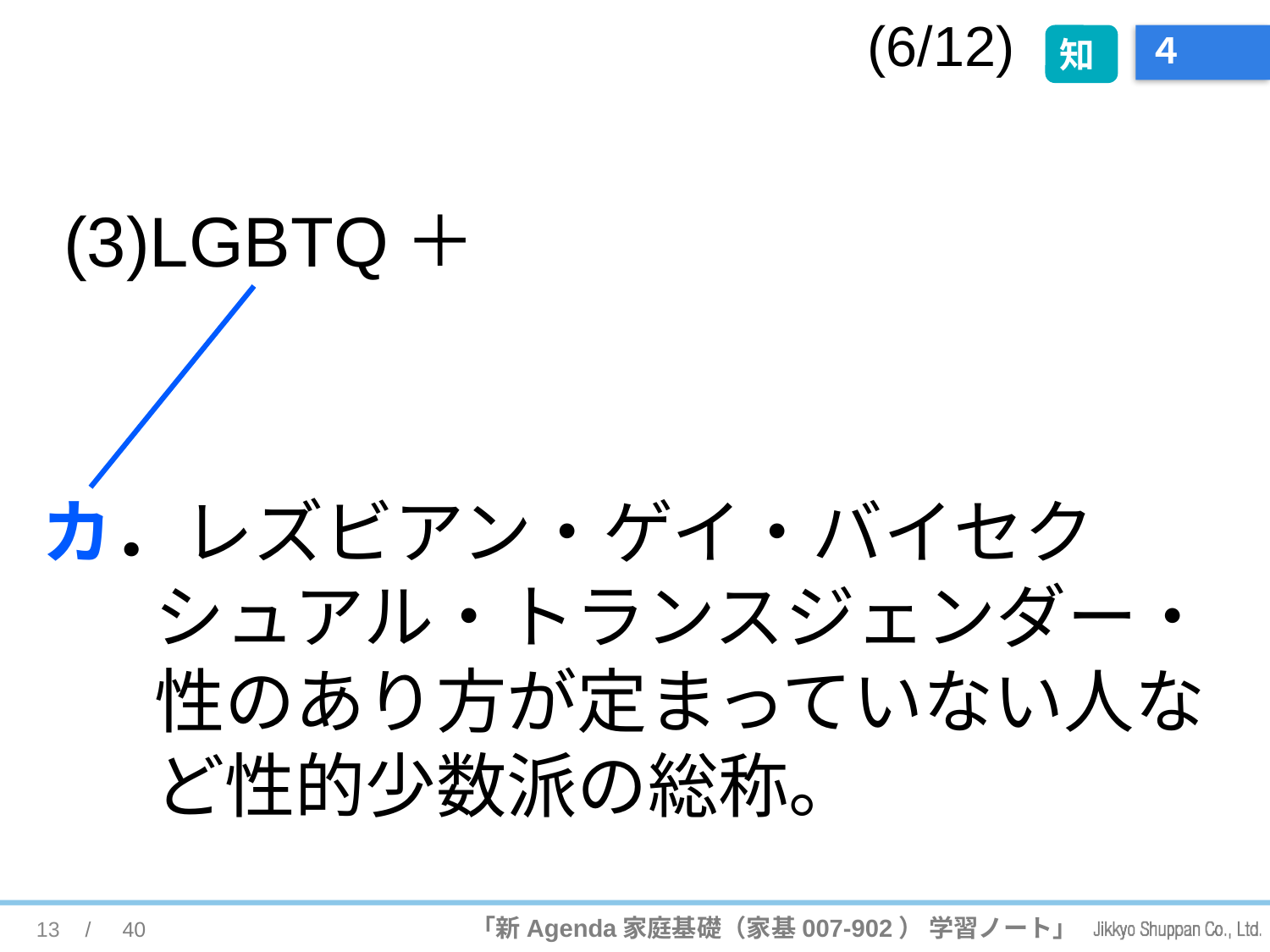

(6/12)
知
# ４
(3)LGBTQ＋
カ．レズビアン・ゲイ・バイセクシュアル・トランスジェンダー・性のあり方が定まっていない人など性的少数派の総称。
13